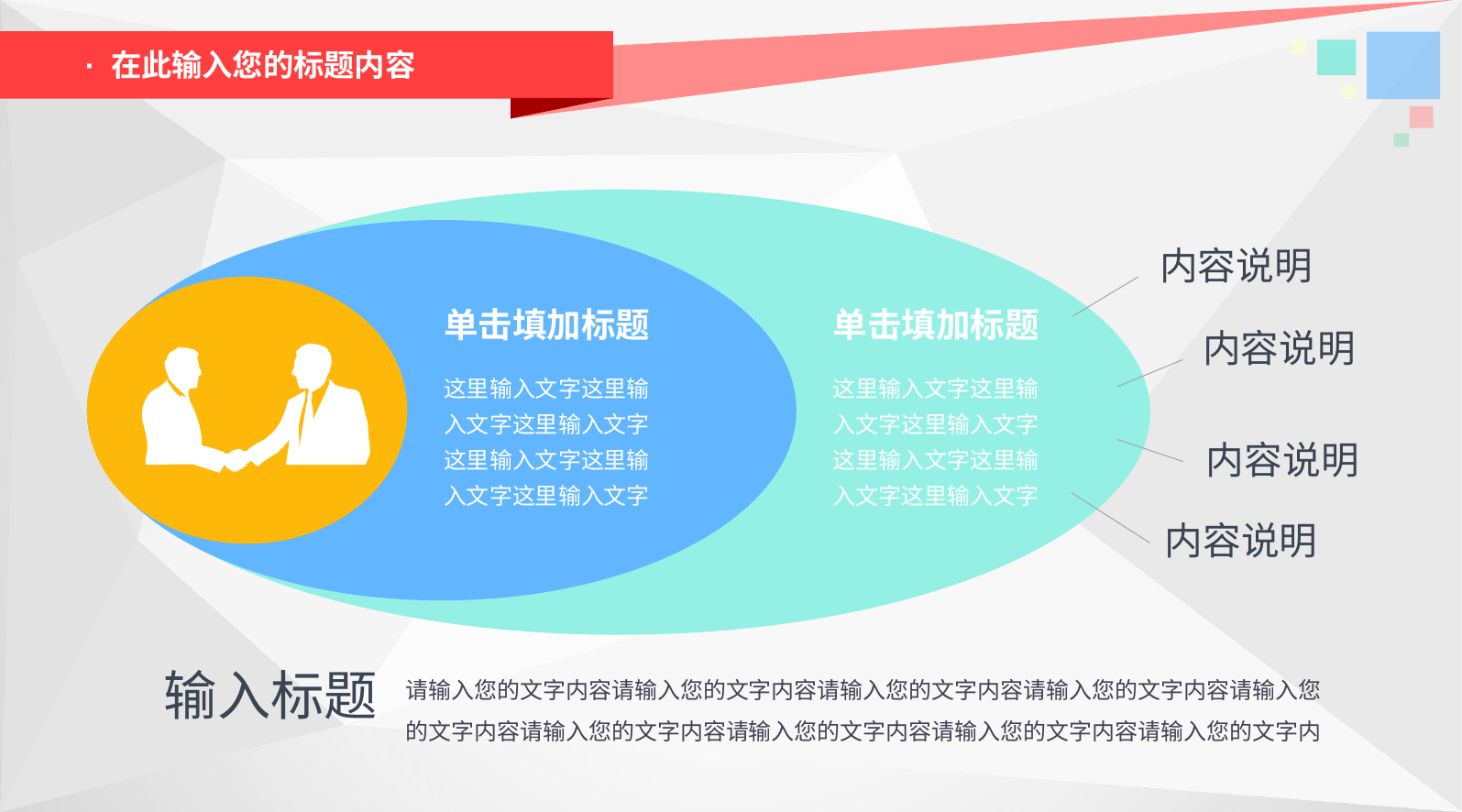

· 在此输入您的标题内容

内容说明

单击填加标题
单击填加标题
内容说明

这里输入文字这里输入文字这里输入文字这里输入文字这里输入文字这里输入文字
这里输入文字这里输入文字这里输入文字这里输入文字这里输入文字这里输入文字
内容说明

内容说明
请输入您的文字内容请输入您的文字内容请输入您的文字内容请输入您的文字内容请输入您的文字内容请输入您的文字内容请输入您的文字内容请输入您的文字内容请输入您的文字内
输入标题